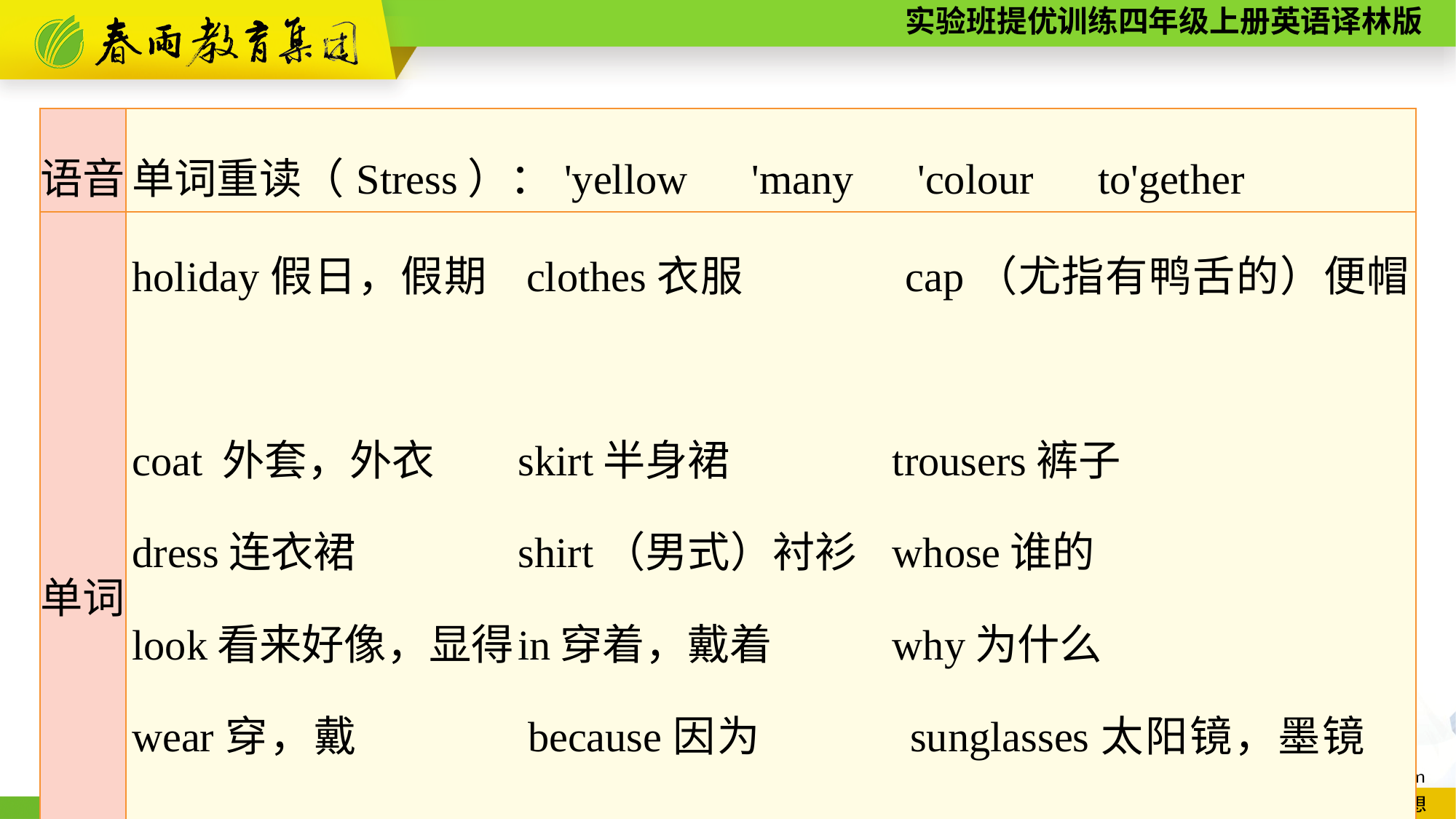

| 语音 | 单词重读（Stress）：'yellow　'many　'colour　to'gether |
| --- | --- |
| 单词 | holiday假日，假期 clothes衣服 cap（尤指有鸭舌的）便帽　　 coat 外套，外衣 skirt半身裙 trousers裤子 dress连衣裙 shirt（男式）衬衫 whose谁的 look看来好像，显得 in穿着，戴着 why为什么 wear穿，戴 because因为 sunglasses太阳镜，墨镜　　 bright聪明的；明亮的 |